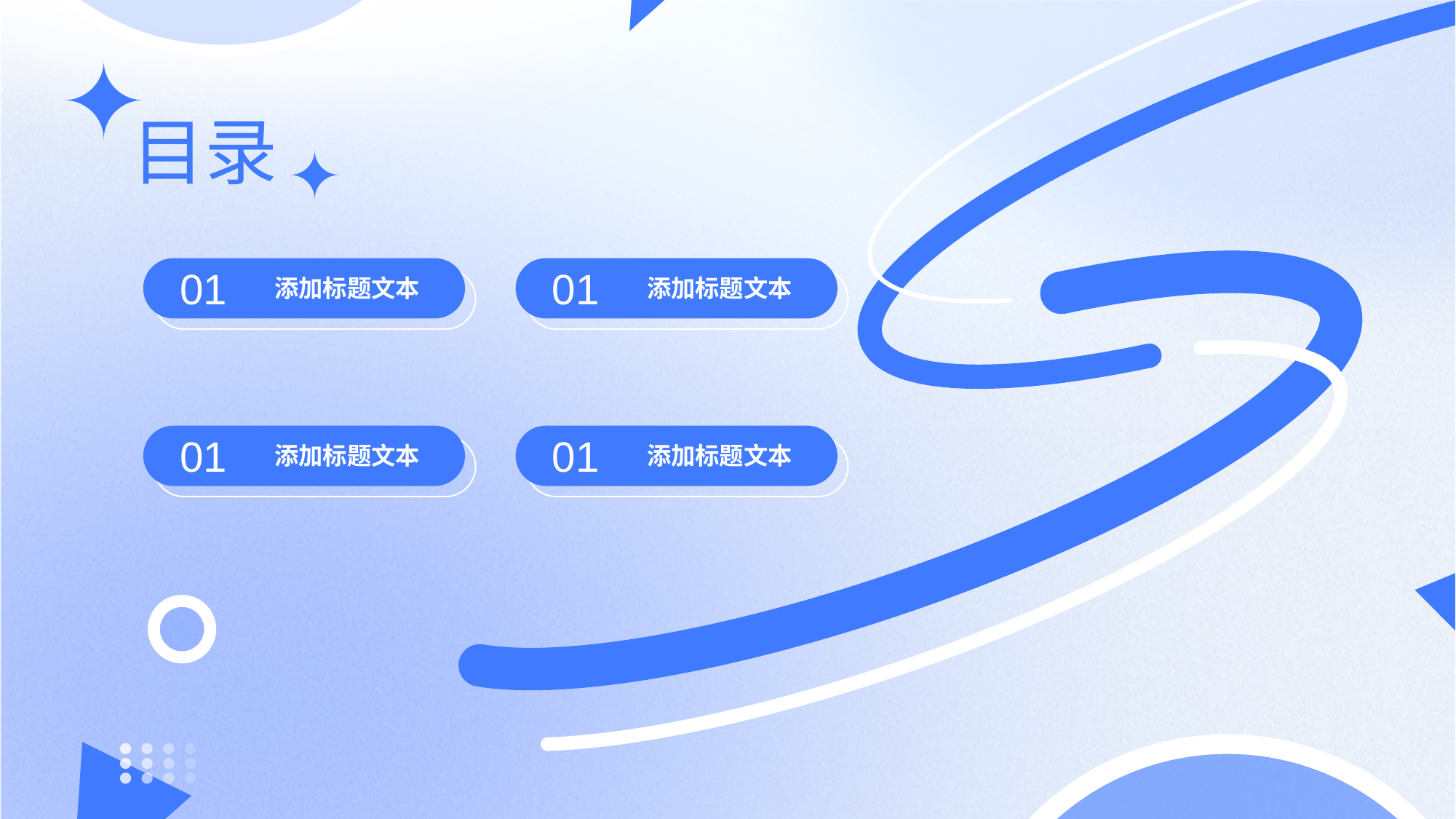

目录

01

添加标题文本

01

添加标题文本

01

添加标题文本

01

添加标题文本